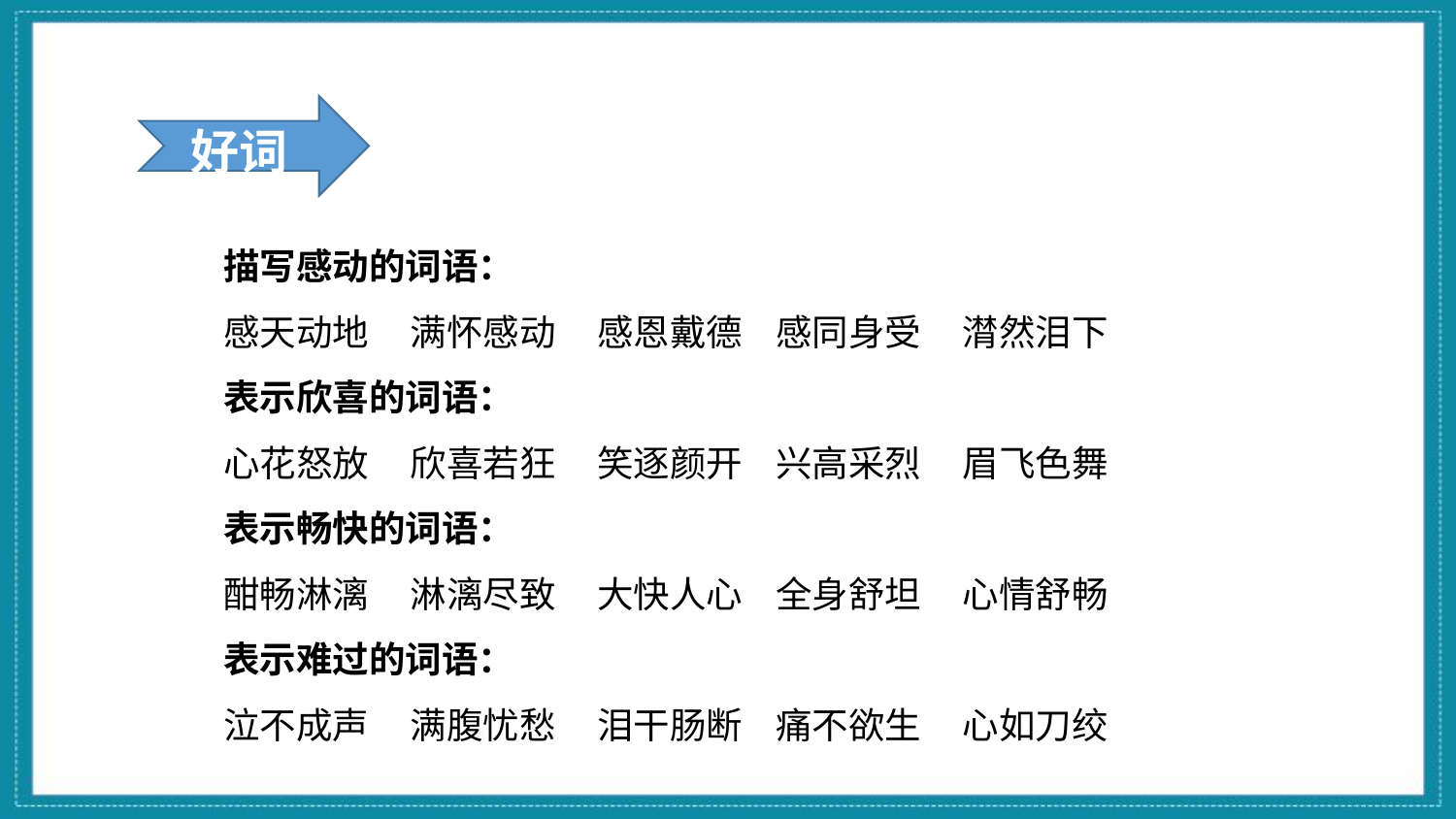

好词
描写感动的词语：
感天动地     满怀感动     感恩戴德    感同身受     潸然泪下
表示欣喜的词语：
心花怒放     欣喜若狂     笑逐颜开    兴高采烈     眉飞色舞
表示畅快的词语：
酣畅淋漓     淋漓尽致     大快人心    全身舒坦     心情舒畅
表示难过的词语：
泣不成声     满腹忧愁     泪干肠断    痛不欲生     心如刀绞